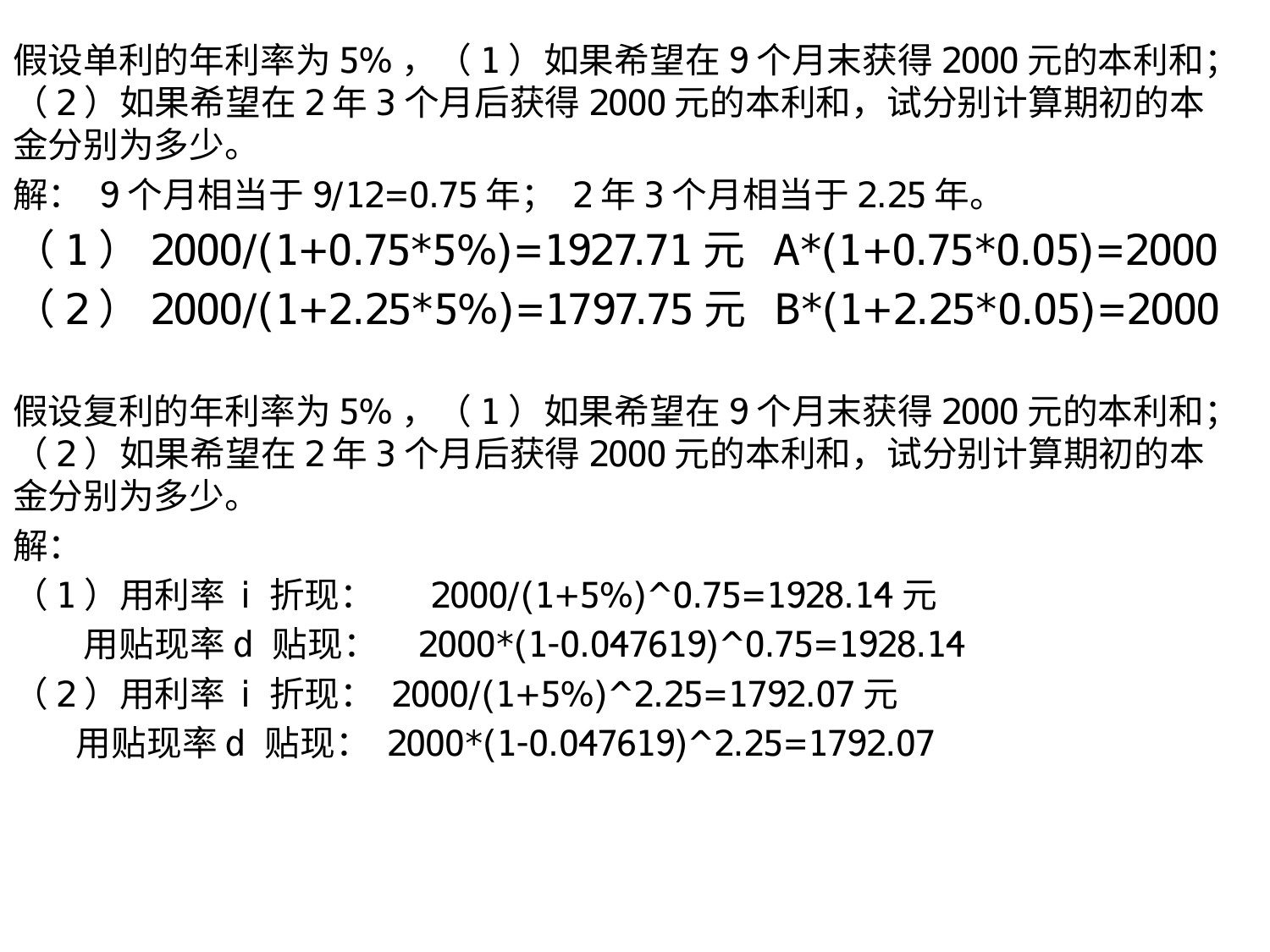

假设单利的年利率为5%，（1）如果希望在9个月末获得2000元的本利和；（2）如果希望在2年3个月后获得2000元的本利和，试分别计算期初的本金分别为多少。
解： 9个月相当于9/12=0.75年； 2年3个月相当于2.25年。
（1）2000/(1+0.75*5%)=1927.71元  A*(1+0.75*0.05)=2000
（2）2000/(1+2.25*5%)=1797.75元  B*(1+2.25*0.05)=2000

假设复利的年利率为5%，（1）如果希望在9个月末获得2000元的本利和；（2）如果希望在2年3个月后获得2000元的本利和，试分别计算期初的本金分别为多少。
解：
（1）用利率 i 折现：      2000/(1+5%)^0.75=1928.14元
        用贴现率d 贴现：    2000*(1-0.047619)^0.75=1928.14
（2）用利率 i 折现： 2000/(1+5%)^2.25=1792.07元
       用贴现率d 贴现： 2000*(1-0.047619)^2.25=1792.07